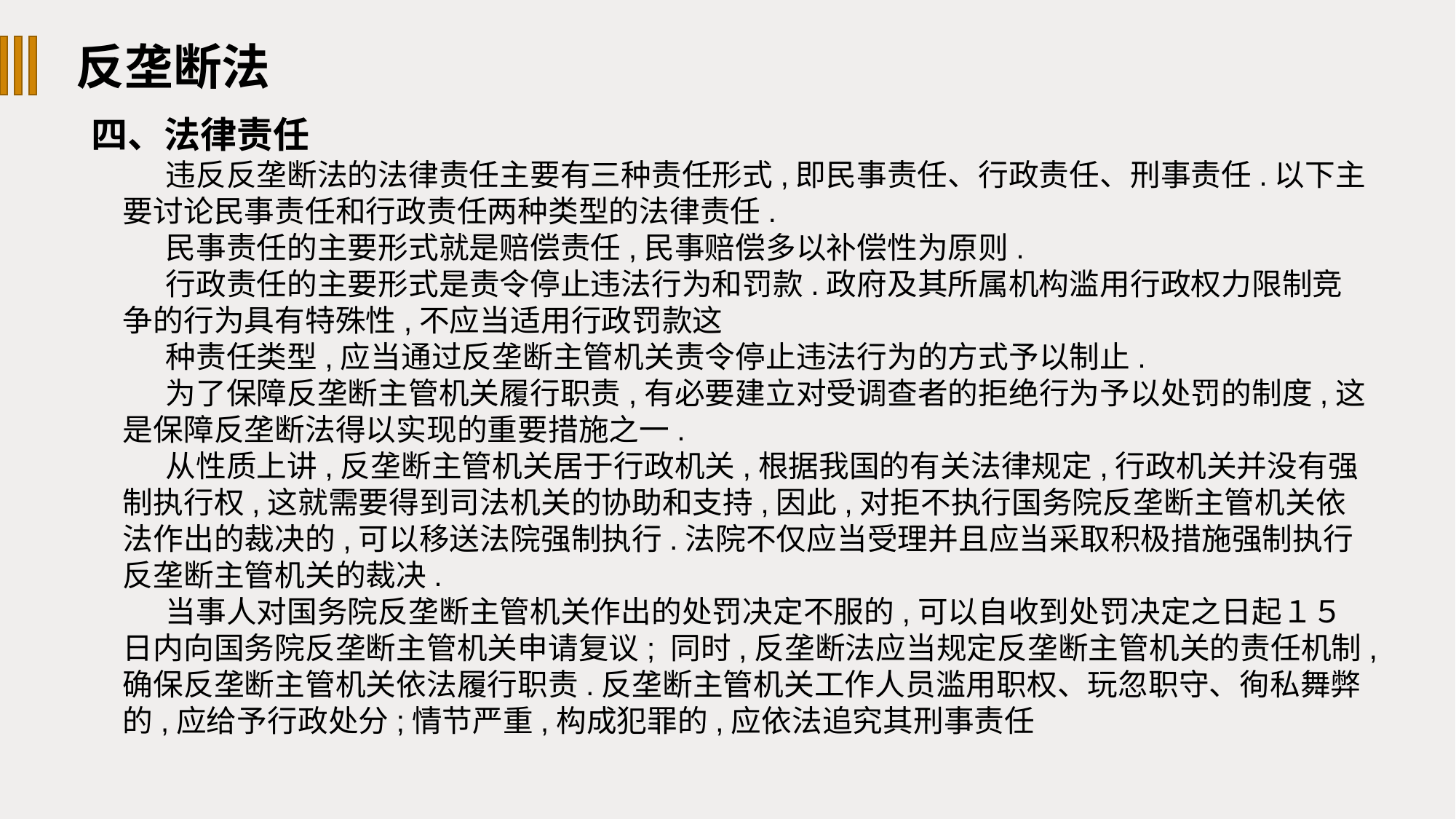

反垄断法

四、法律责任
违反反垄断法的法律责任主要有三种责任形式,即民事责任、行政责任、刑事责任.以下主要讨论民事责任和行政责任两种类型的法律责任.
民事责任的主要形式就是赔偿责任,民事赔偿多以补偿性为原则.
行政责任的主要形式是责令停止违法行为和罚款.政府及其所属机构滥用行政权力限制竞争的行为具有特殊性,不应当适用行政罚款这
种责任类型,应当通过反垄断主管机关责令停止违法行为的方式予以制止.
为了保障反垄断主管机关履行职责,有必要建立对受调查者的拒绝行为予以处罚的制度,这是保障反垄断法得以实现的重要措施之一.
从性质上讲,反垄断主管机关居于行政机关,根据我国的有关法律规定,行政机关并没有强制执行权,这就需要得到司法机关的协助和支持,因此,对拒不执行国务院反垄断主管机关依法作出的裁决的,可以移送法院强制执行.法院不仅应当受理并且应当采取积极措施强制执行反垄断主管机关的裁决.
当事人对国务院反垄断主管机关作出的处罚决定不服的,可以自收到处罚决定之日起１５日内向国务院反垄断主管机关申请复议; 同时,反垄断法应当规定反垄断主管机关的责任机制,确保反垄断主管机关依法履行职责.反垄断主管机关工作人员滥用职权、玩忽职守、徇私舞弊的,应给予行政处分;情节严重,构成犯罪的,应依法追究其刑事责任